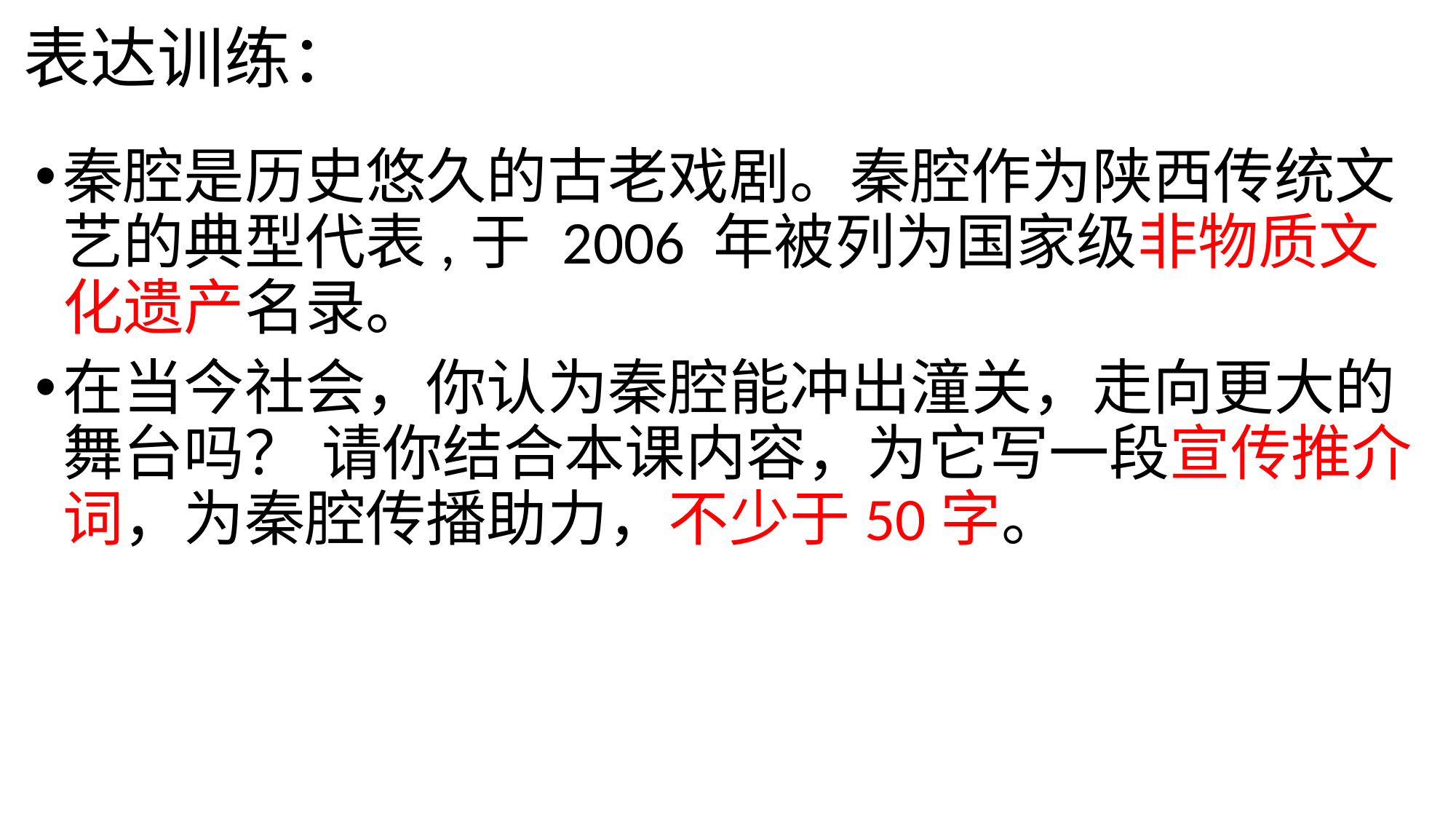

# 表达训练：
秦腔是历史悠久的古老戏剧。秦腔作为陕西传统文艺的典型代表,于 2006 年被列为国家级非物质文化遗产名录。
在当今社会，你认为秦腔能冲出潼关，走向更大的舞台吗？ 请你结合本课内容，为它写一段宣传推介词，为秦腔传播助力，不少于50字。